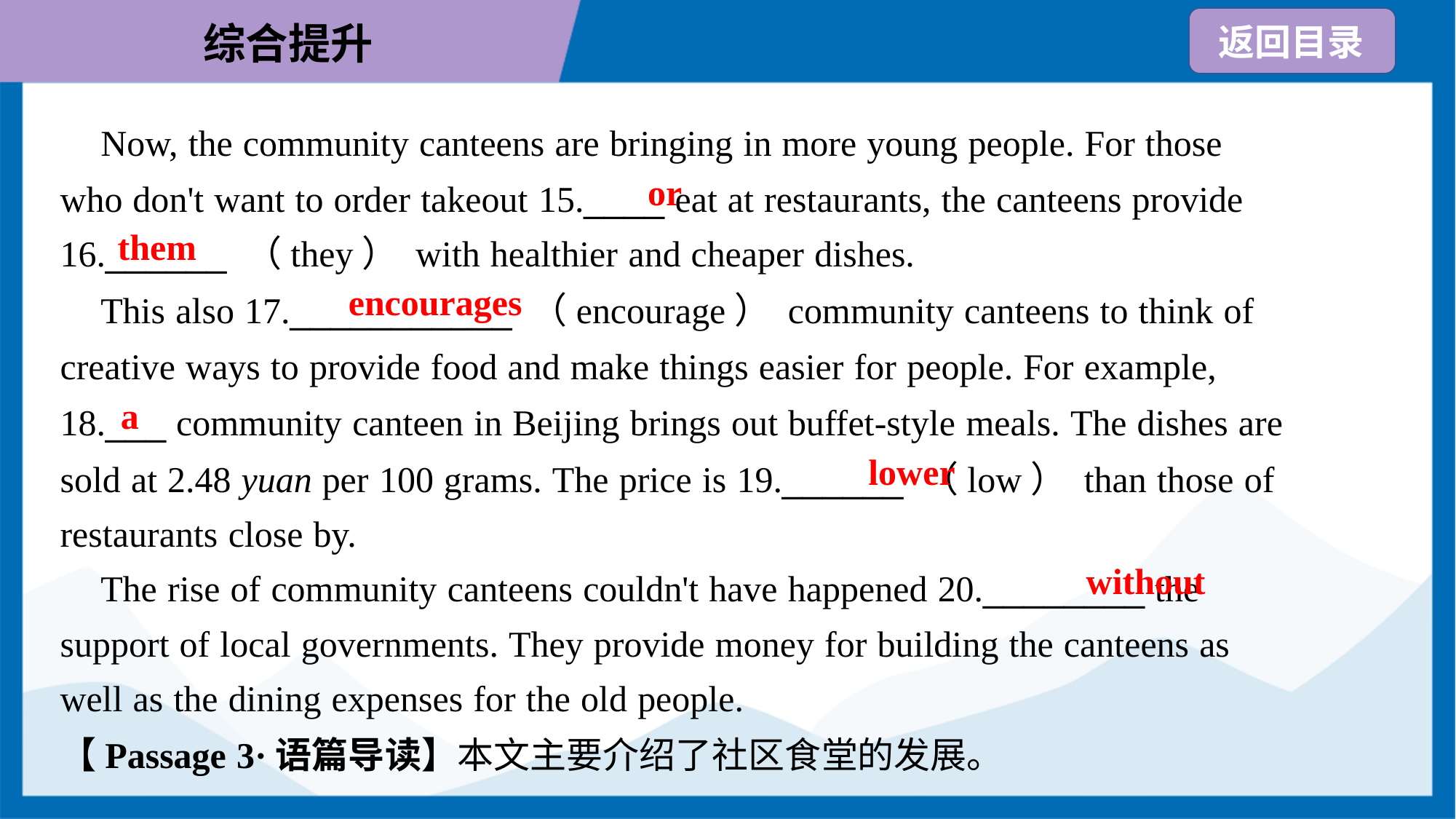

Now, the community canteens are bringing in more young people. For those
who don't want to order takeout 15.____ eat at restaurants, the canteens provide
16.______ （they） with healthier and cheaper dishes.
or
them
encourages
    This also 17.___________ （encourage） community canteens to think of
creative ways to provide food and make things easier for people. For example,
18.___ community canteen in Beijing brings out buffet-style meals. The dishes are
sold at 2.48 yuan per 100 grams. The price is 19.______ （low） than those of
restaurants close by.
a
lower
without
    The rise of community canteens couldn't have happened 20.________ the
support of local governments. They provide money for building the canteens as
well as the dining expenses for the old people.
【Passage 3·语篇导读】本文主要介绍了社区食堂的发展。